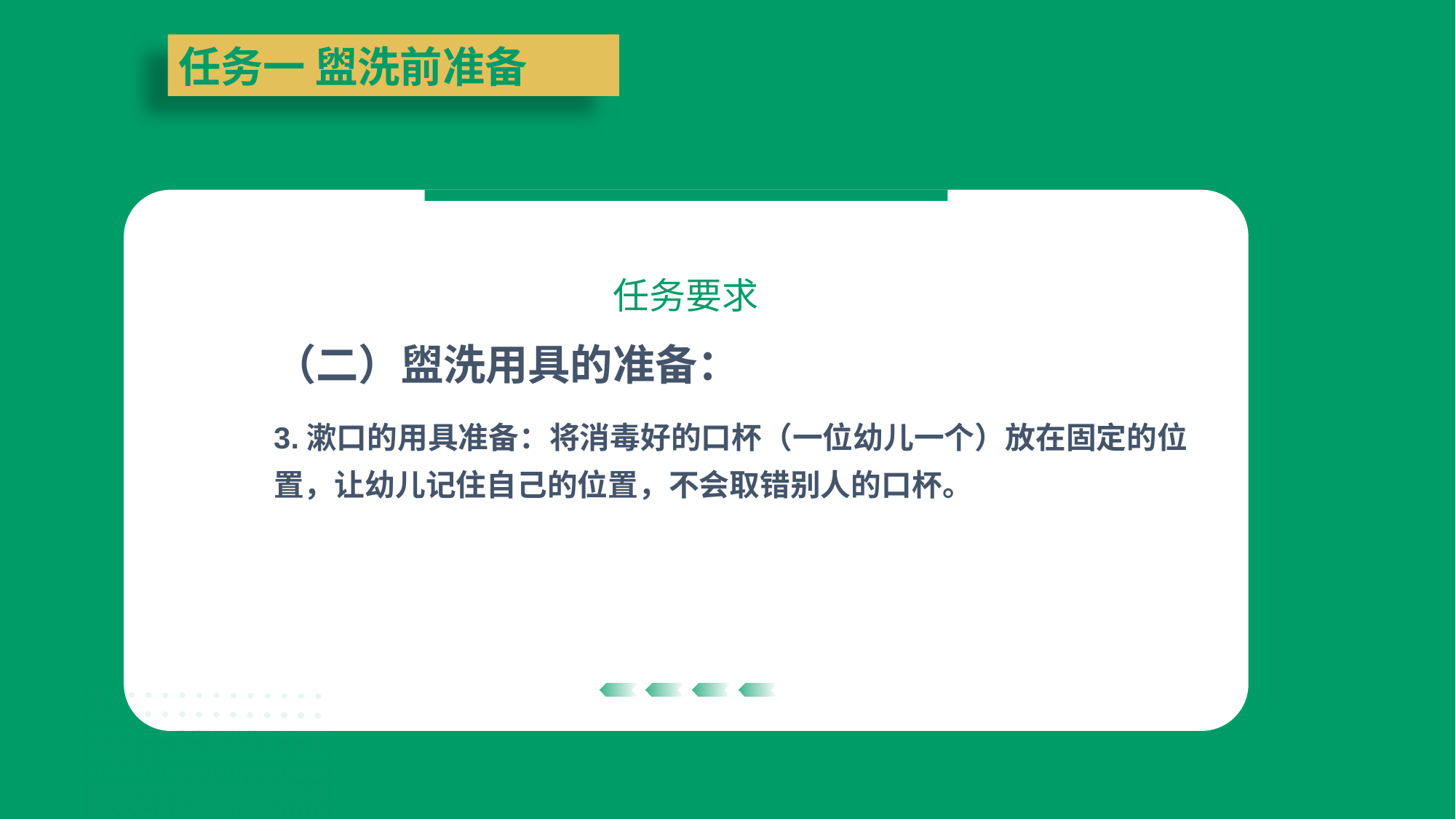

任务一 盥洗前准备

任务要求
（二）盥洗用具的准备：
3.漱口的用具准备：将消毒好的口杯（一位幼儿一个）放在固定的位置，让幼儿记住自己的位置，不会取错别人的口杯。